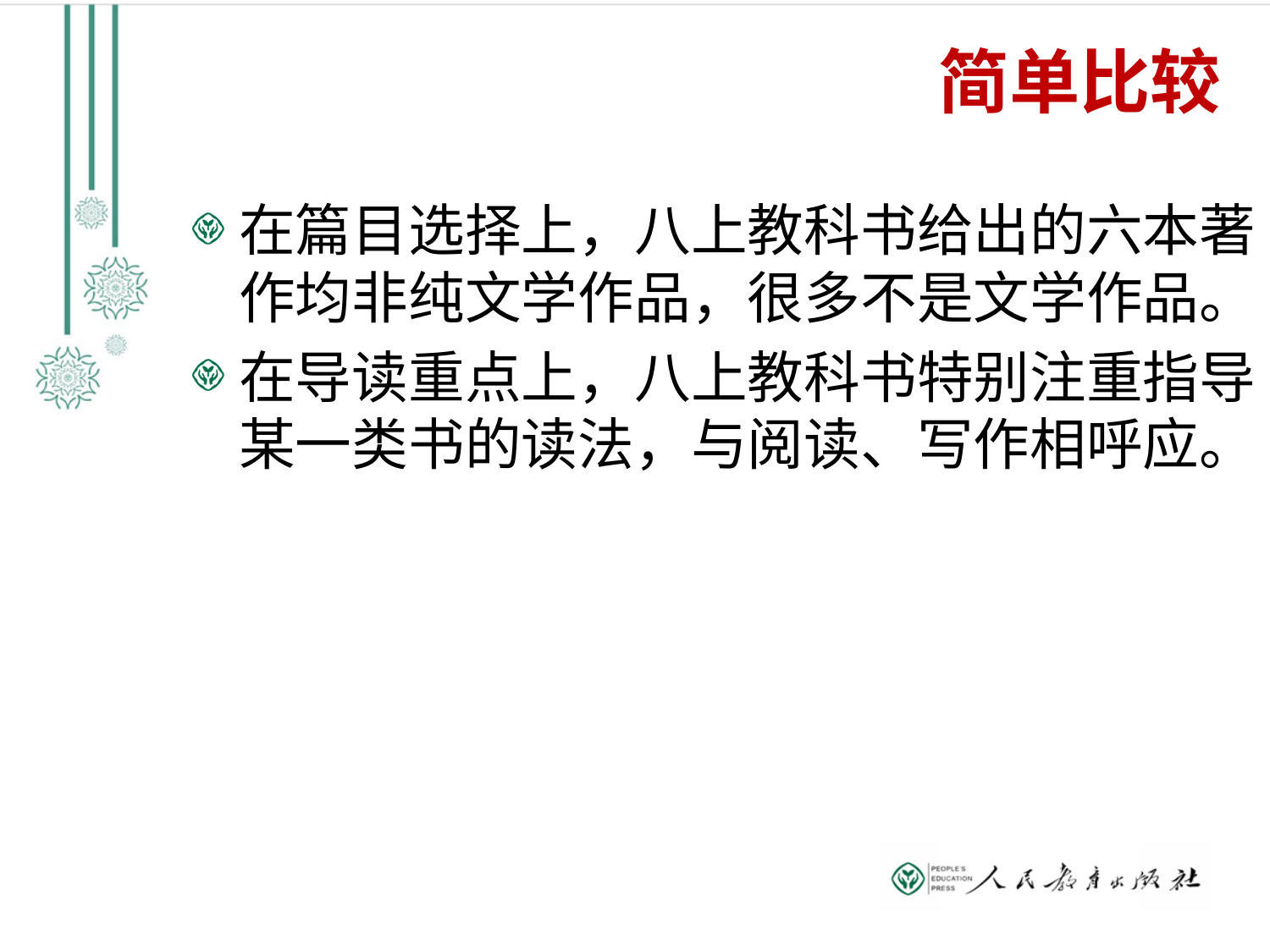

# 简单比较
在篇目选择上，八上教科书给出的六本著作均非纯文学作品，很多不是文学作品。
在导读重点上，八上教科书特别注重指导某一类书的读法，与阅读、写作相呼应。